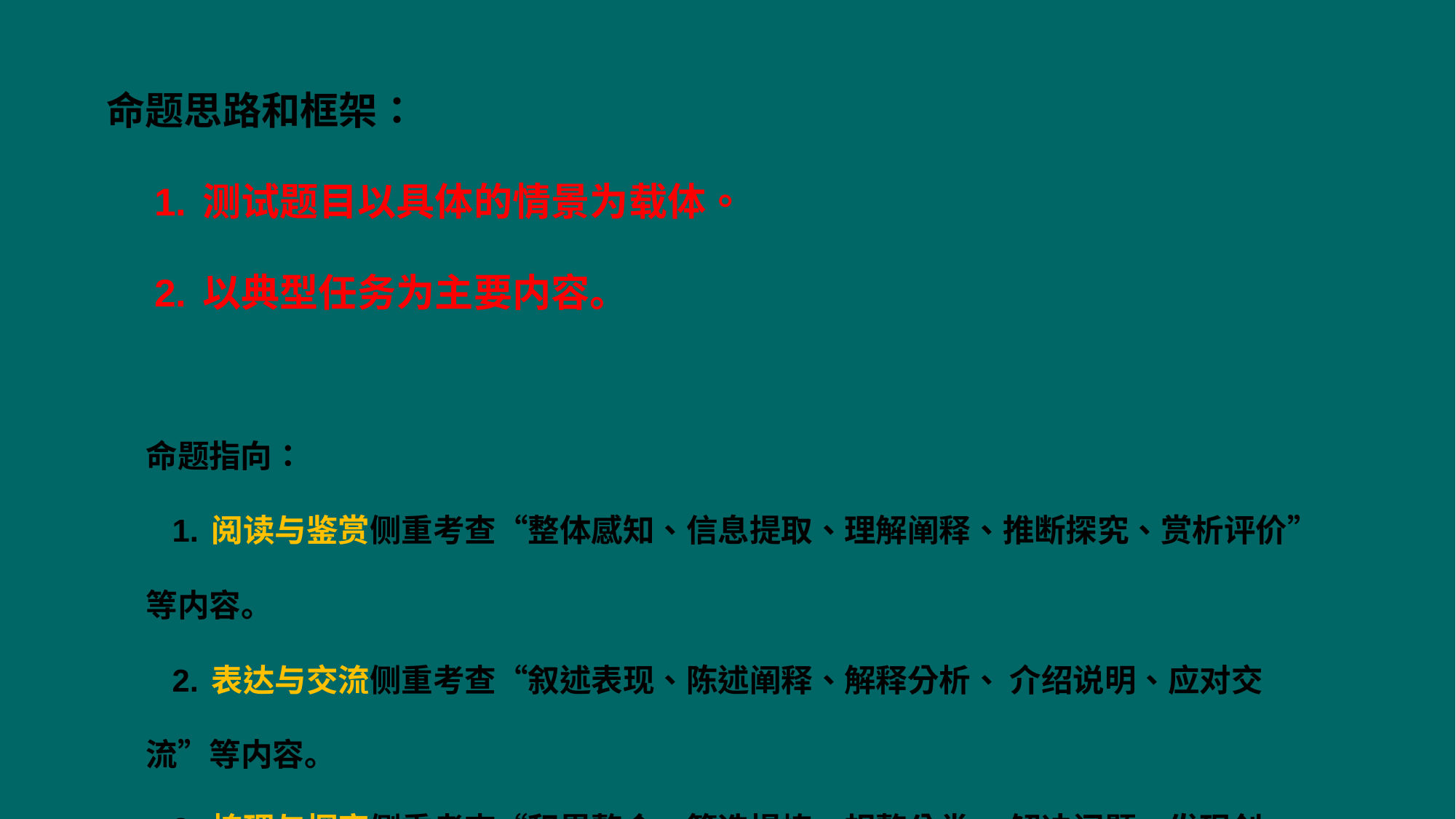

命题思路和框架：
   1.测试题目以具体的情景为载体。
   2.以典型任务为主要内容。
命题指向：
   1.阅读与鉴赏侧重考查“整体感知、信息提取、理解阐释、推断探究、赏析评价”等内容。
   2.表达与交流侧重考查“叙述表现、陈述阐释、解释分析、 介绍说明、应对交流”等内容。
   3.梳理与探究侧重考查“积累整合、筛选提炼、规整分类、 解决问题、发现创新”等内容。